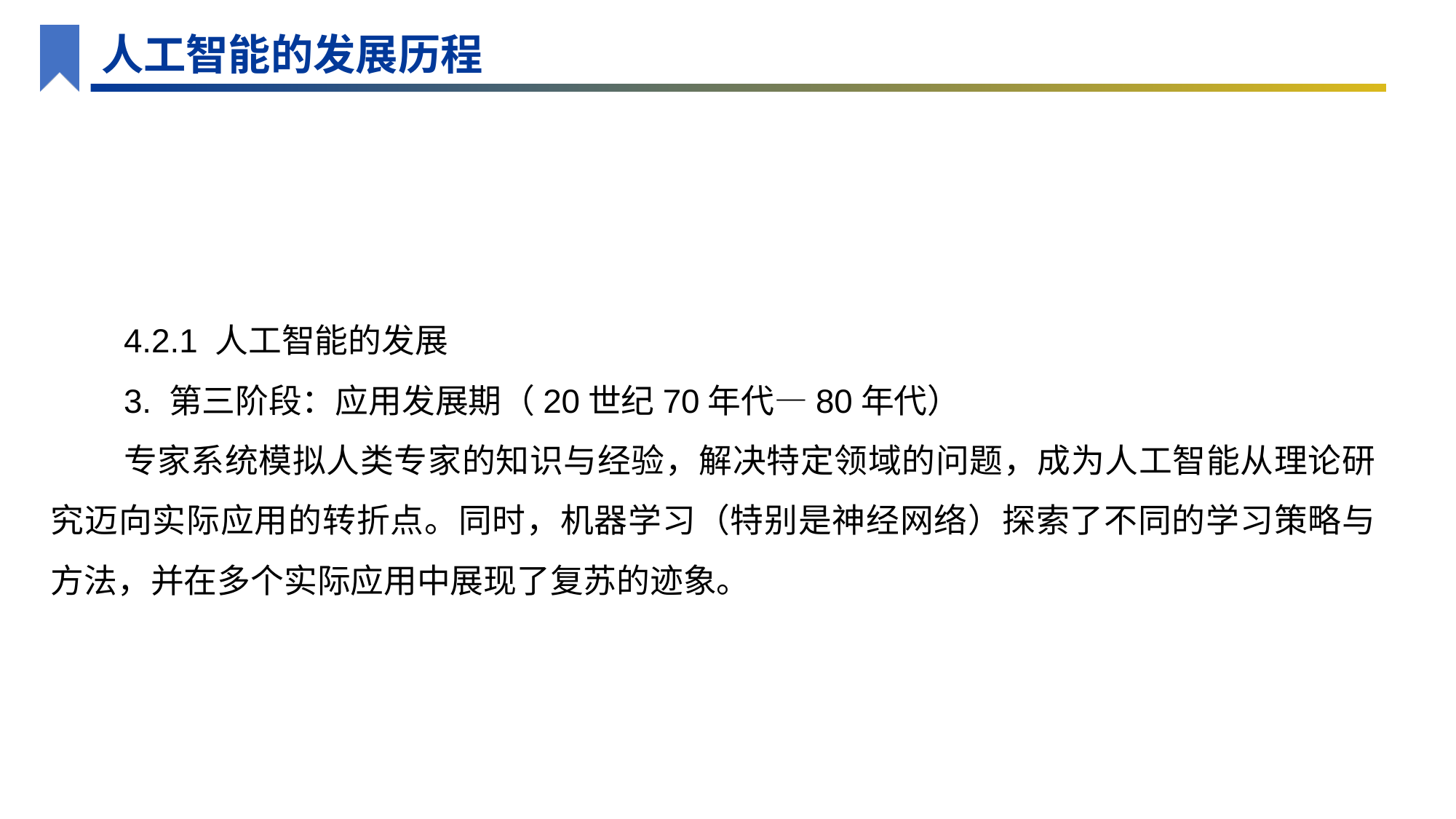

人工智能的发展历程
4.2.1 人工智能的发展
3. 第三阶段：应用发展期（20世纪70年代—80年代）
专家系统模拟人类专家的知识与经验，解决特定领域的问题，成为人工智能从理论研究迈向实际应用的转折点。同时，机器学习（特别是神经网络）探索了不同的学习策略与方法，并在多个实际应用中展现了复苏的迹象。